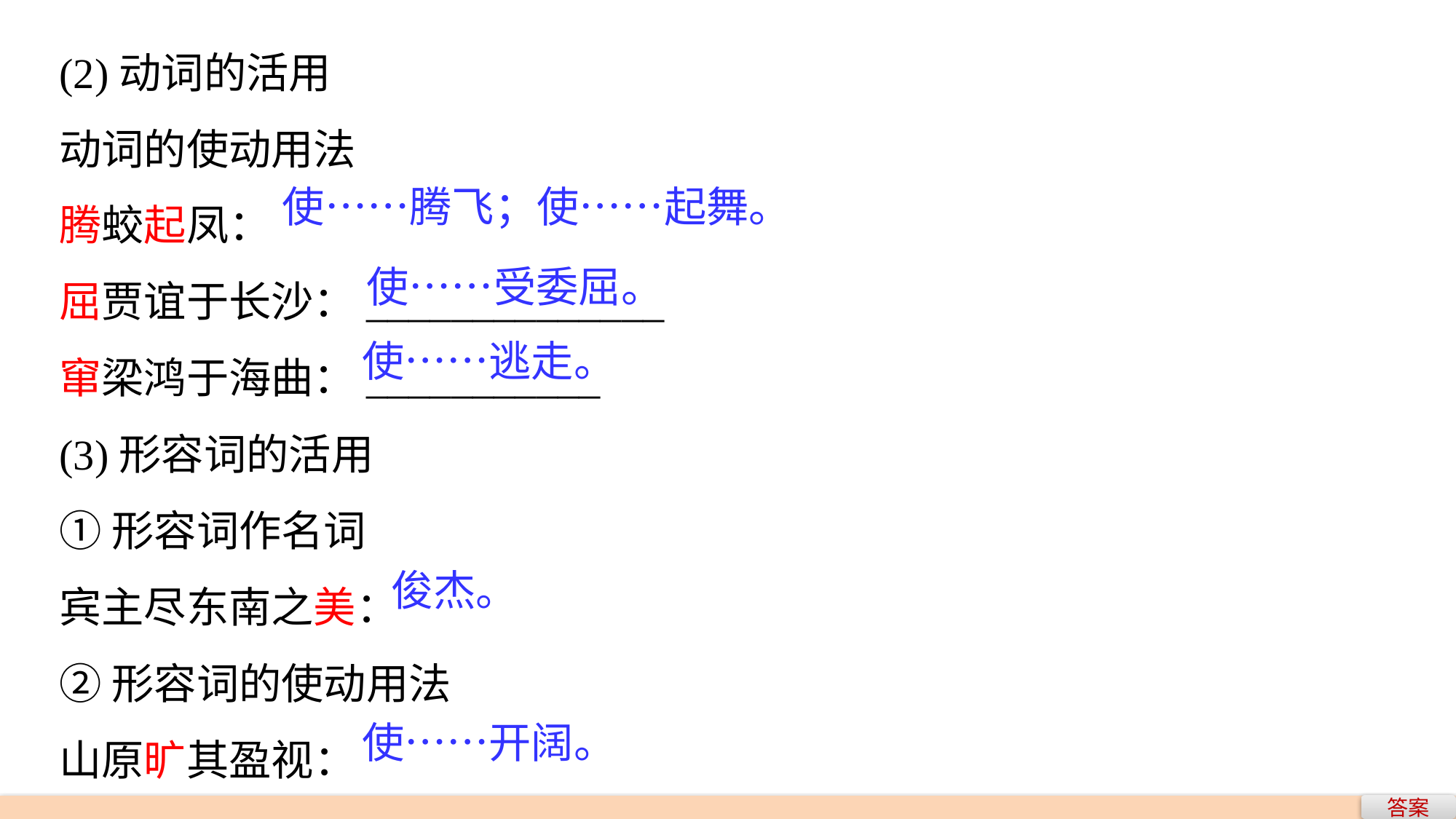

(2)动词的活用
动词的使动用法
腾蛟起凤：
屈贾谊于长沙：______________
窜梁鸿于海曲：___________
(3)形容词的活用
①形容词作名词
宾主尽东南之美：
②形容词的使动用法
山原旷其盈视：
使……腾飞；使……起舞。
使……受委屈。
使……逃走。
俊杰。
使……开阔。
答案